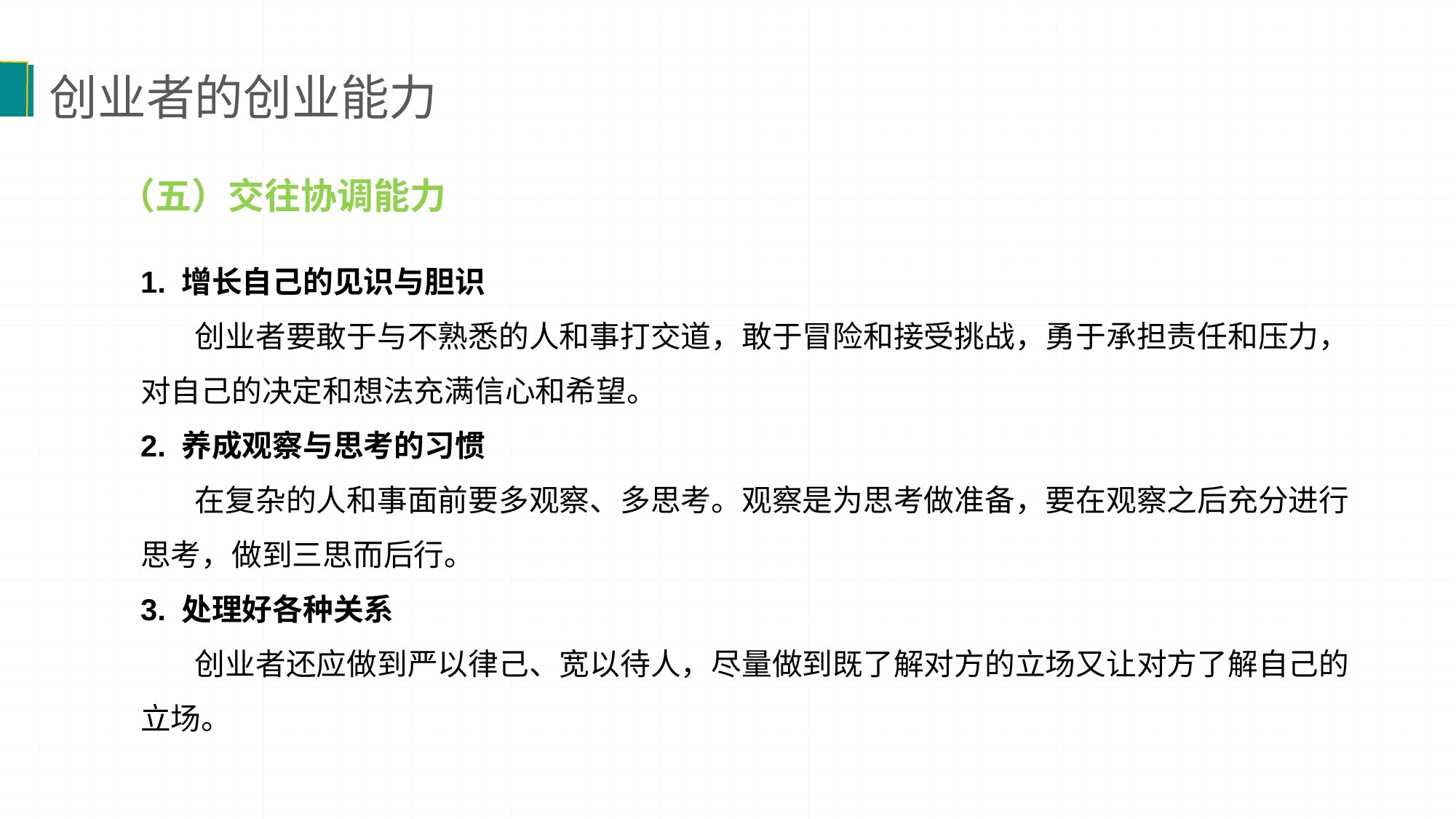

创业者的创业能力

（五）交往协调能力
1. 增长自己的见识与胆识
       创业者要敢于与不熟悉的人和事打交道，敢于冒险和接受挑战，勇于承担责任和压力，对自己的决定和想法充满信心和希望。
2. 养成观察与思考的习惯
       在复杂的人和事面前要多观察、多思考。观察是为思考做准备，要在观察之后充分进行思考，做到三思而后行。
3. 处理好各种关系
       创业者还应做到严以律己、宽以待人，尽量做到既了解对方的立场又让对方了解自己的立场。